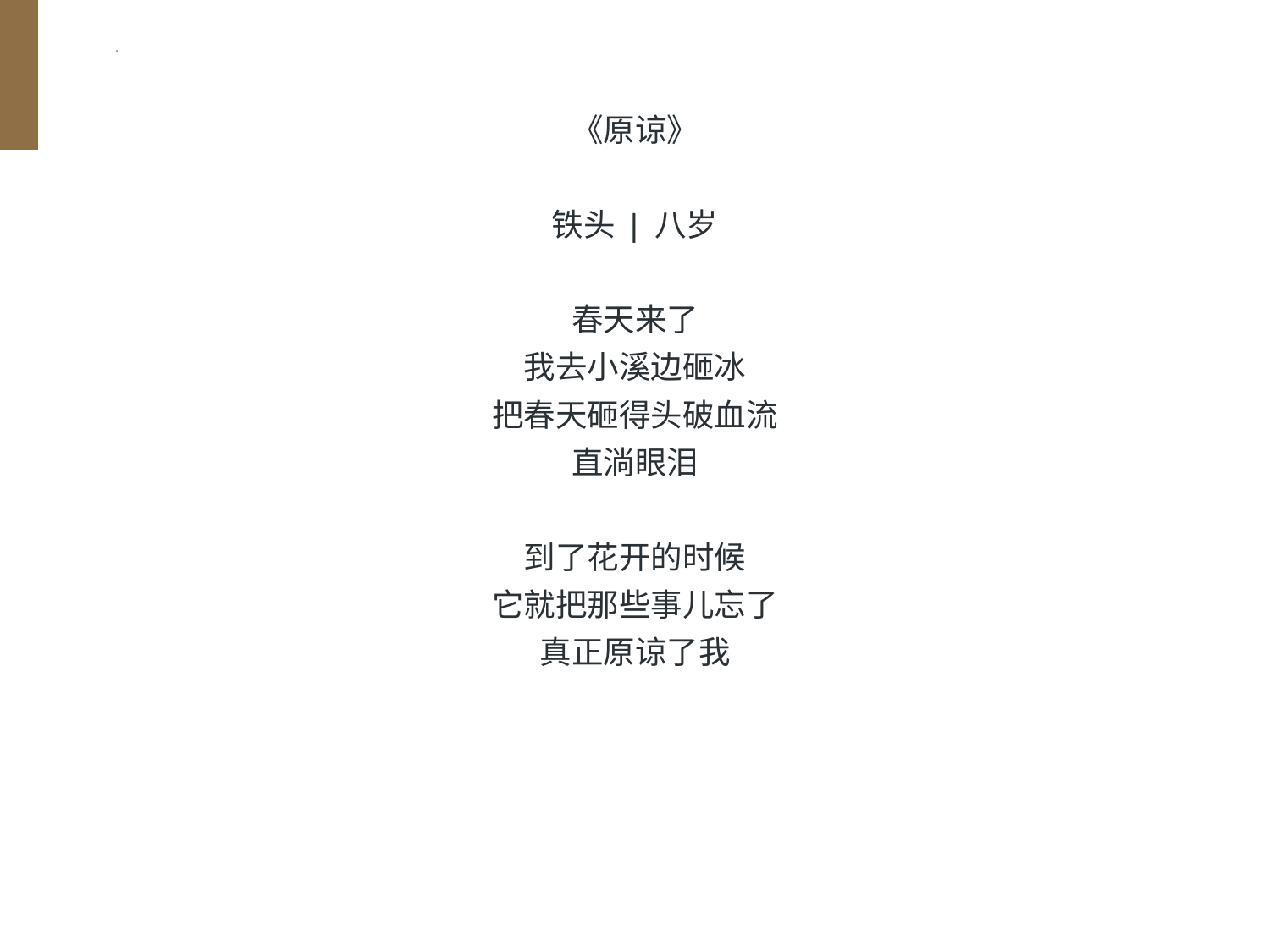

《原谅》

铁头 | 八岁

春天来了
我去小溪边砸冰
把春天砸得头破血流
直淌眼泪

到了花开的时候
它就把那些事儿忘了
真正原谅了我